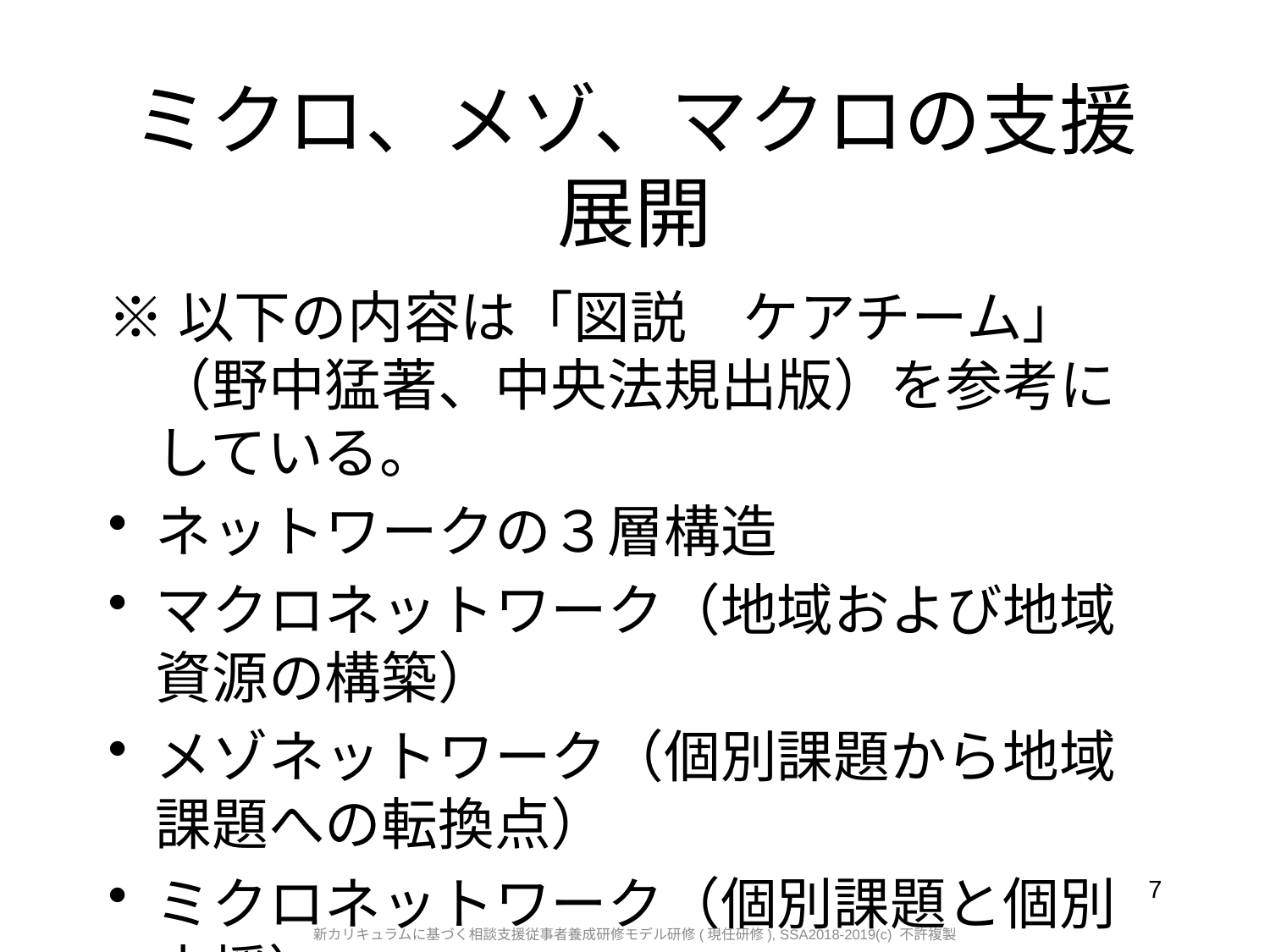

# ミクロ、メゾ、マクロの支援展開
※以下の内容は「図説　ケアチーム」（野中猛著、中央法規出版）を参考にしている。
ネットワークの３層構造
マクロネットワーク（地域および地域資源の構築）
メゾネットワーク（個別課題から地域課題への転換点）
ミクロネットワーク（個別課題と個別支援）
7
新カリキュラムに基づく相談支援従事者養成研修モデル研修(現任研修), SSA2018-2019(c) 不許複製